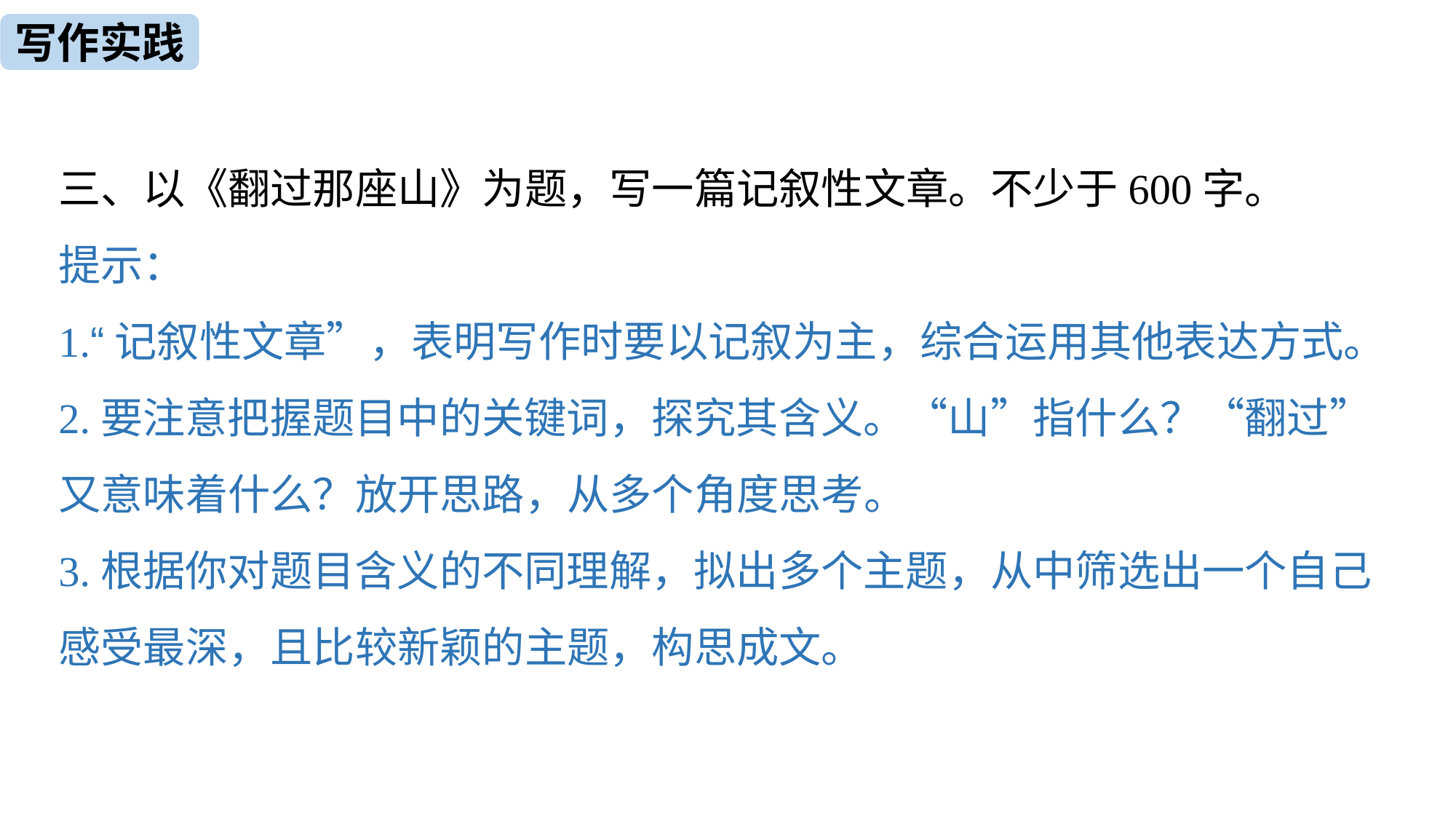

写作实践
三、以《翻过那座山》为题，写一篇记叙性文章。不少于600字。
提示：
1.“记叙性文章”，表明写作时要以记叙为主，综合运用其他表达方式。
2.要注意把握题目中的关键词，探究其含义。“山”指什么？“翻过”又意味着什么？放开思路，从多个角度思考。
3.根据你对题目含义的不同理解，拟出多个主题，从中筛选出一个自己感受最深，且比较新颖的主题，构思成文。